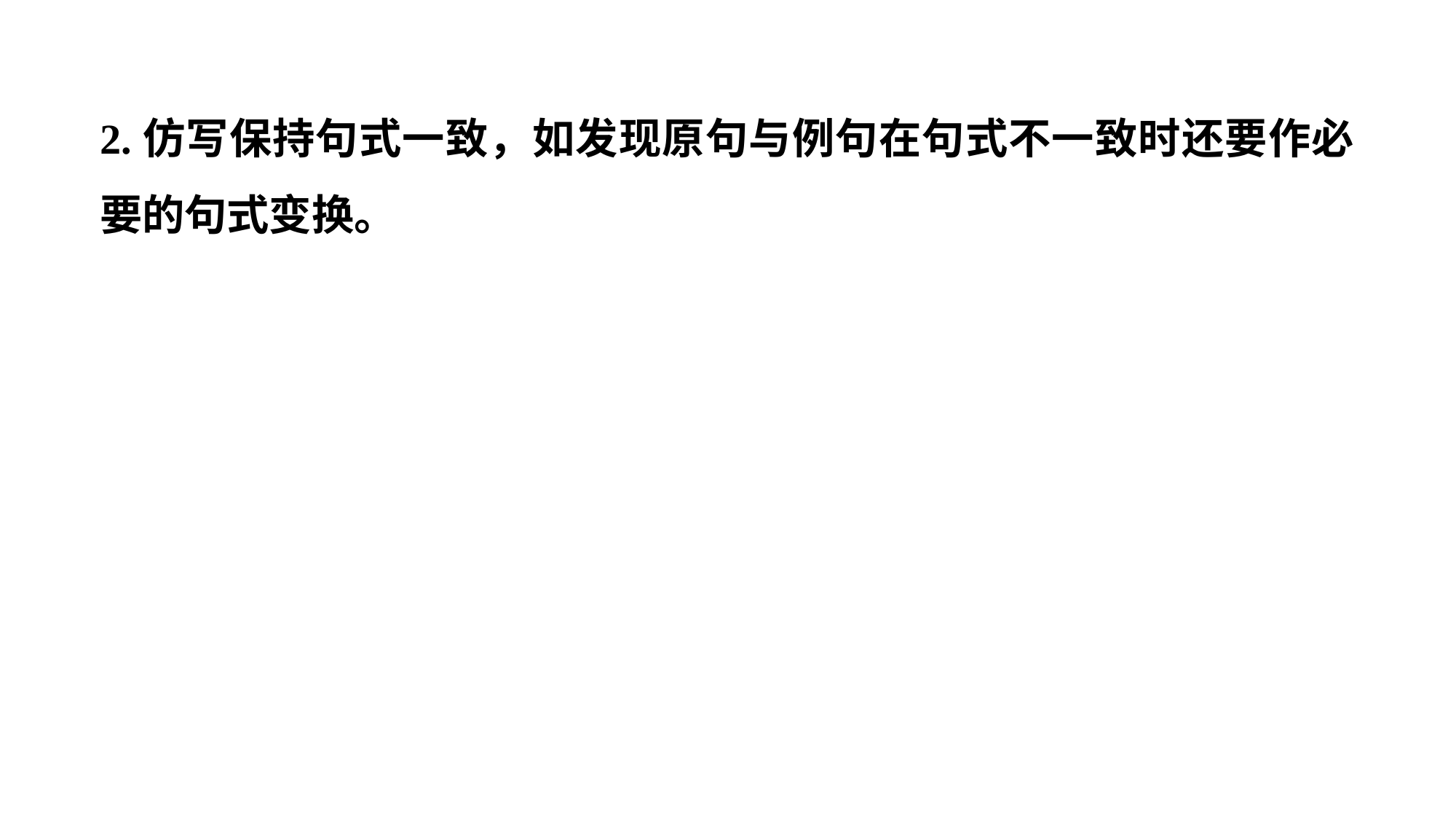

2.仿写保持句式一致，如发现原句与例句在句式不一致时还要作必要的句式变换。